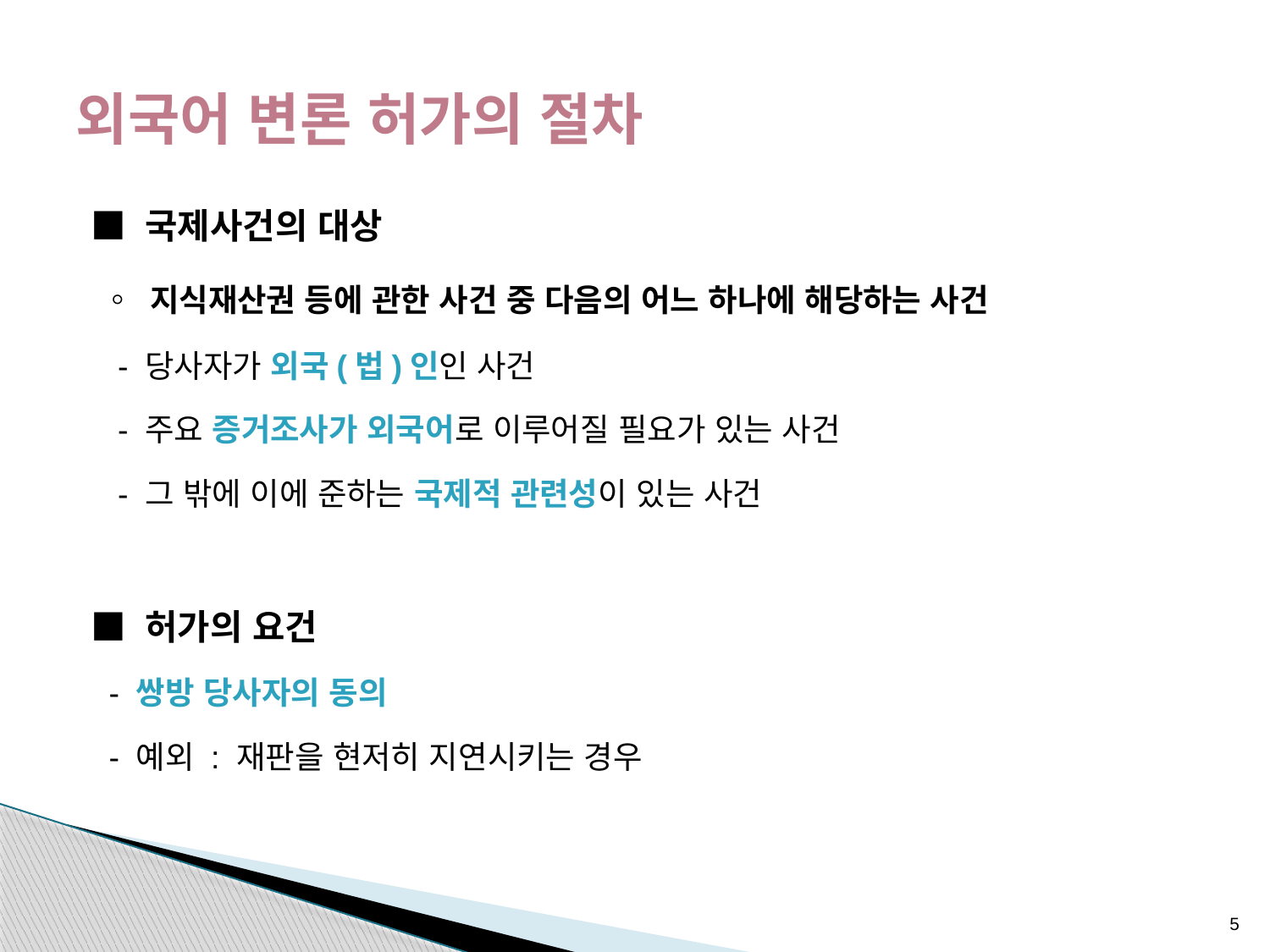

# 외국어 변론 허가의 절차
■ 국제사건의 대상
 ◦ 지식재산권 등에 관한 사건 중 다음의 어느 하나에 해당하는 사건
   - 당사자가 외국(법)인인 사건
   - 주요 증거조사가 외국어로 이루어질 필요가 있는 사건
   - 그 밖에 이에 준하는 국제적 관련성이 있는 사건

■ 허가의 요건
  - 쌍방 당사자의 동의
  - 예외 : 재판을 현저히 지연시키는 경우

5